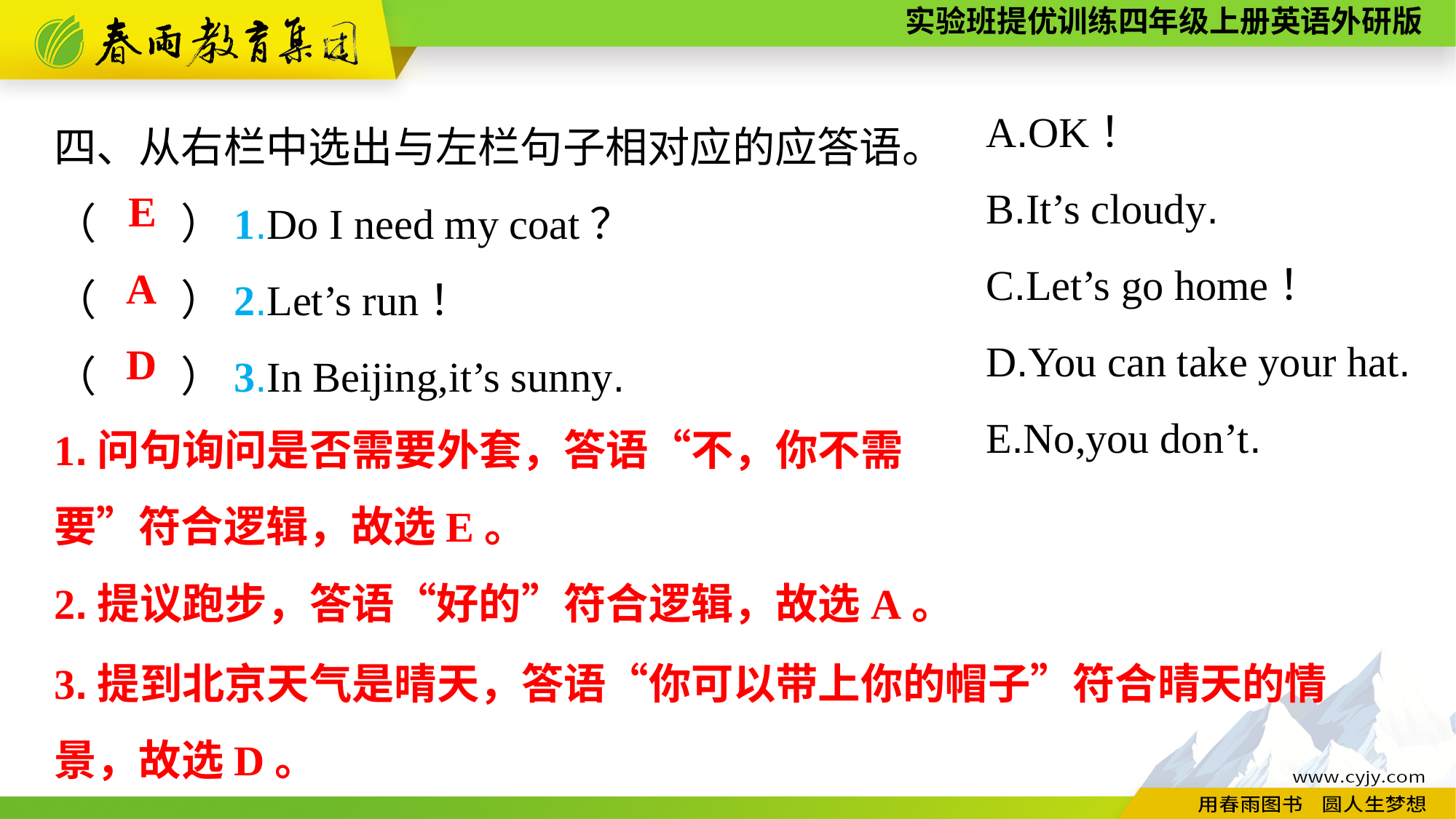

A.OK！
B.It’s cloudy.
C.Let’s go home！
D.You can take your hat.
E.No,you don’t.
四、从右栏中选出与左栏句子相对应的应答语。
（　　）1.Do I need my coat？
（　　）2.Let’s run！
（　　）3.In Beijing,it’s sunny.
E
A
D
1.问句询问是否需要外套，答语“不，你不需
要”符合逻辑，故选E。
2.提议跑步，答语“好的”符合逻辑，故选A。
3.提到北京天气是晴天，答语“你可以带上你的帽子”符合晴天的情景，故选D。